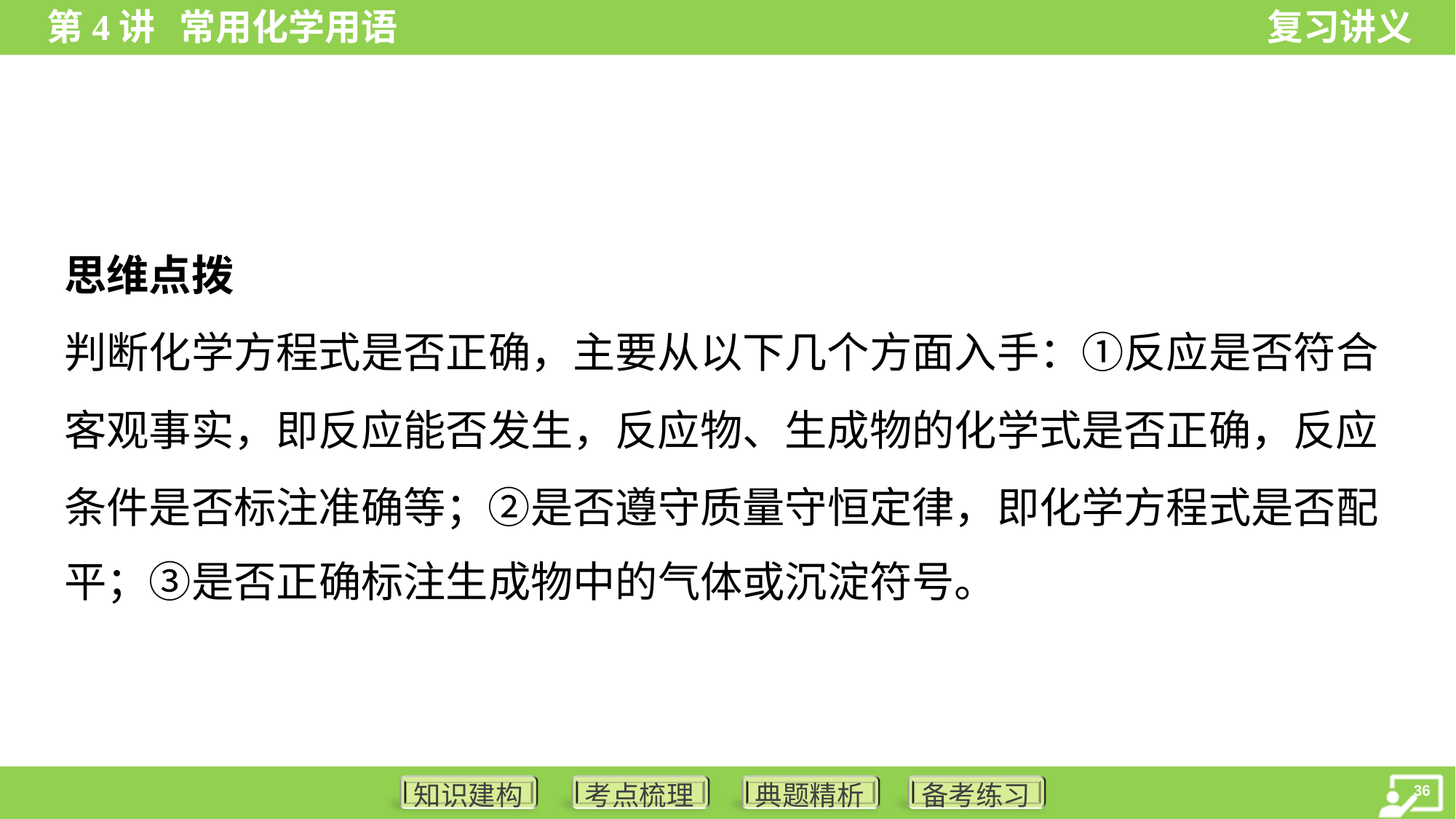

思维点拨
判断化学方程式是否正确，主要从以下几个方面入手：①反应是否符合
客观事实，即反应能否发生，反应物、生成物的化学式是否正确，反应
条件是否标注准确等；②是否遵守质量守恒定律，即化学方程式是否配
平；③是否正确标注生成物中的气体或沉淀符号。